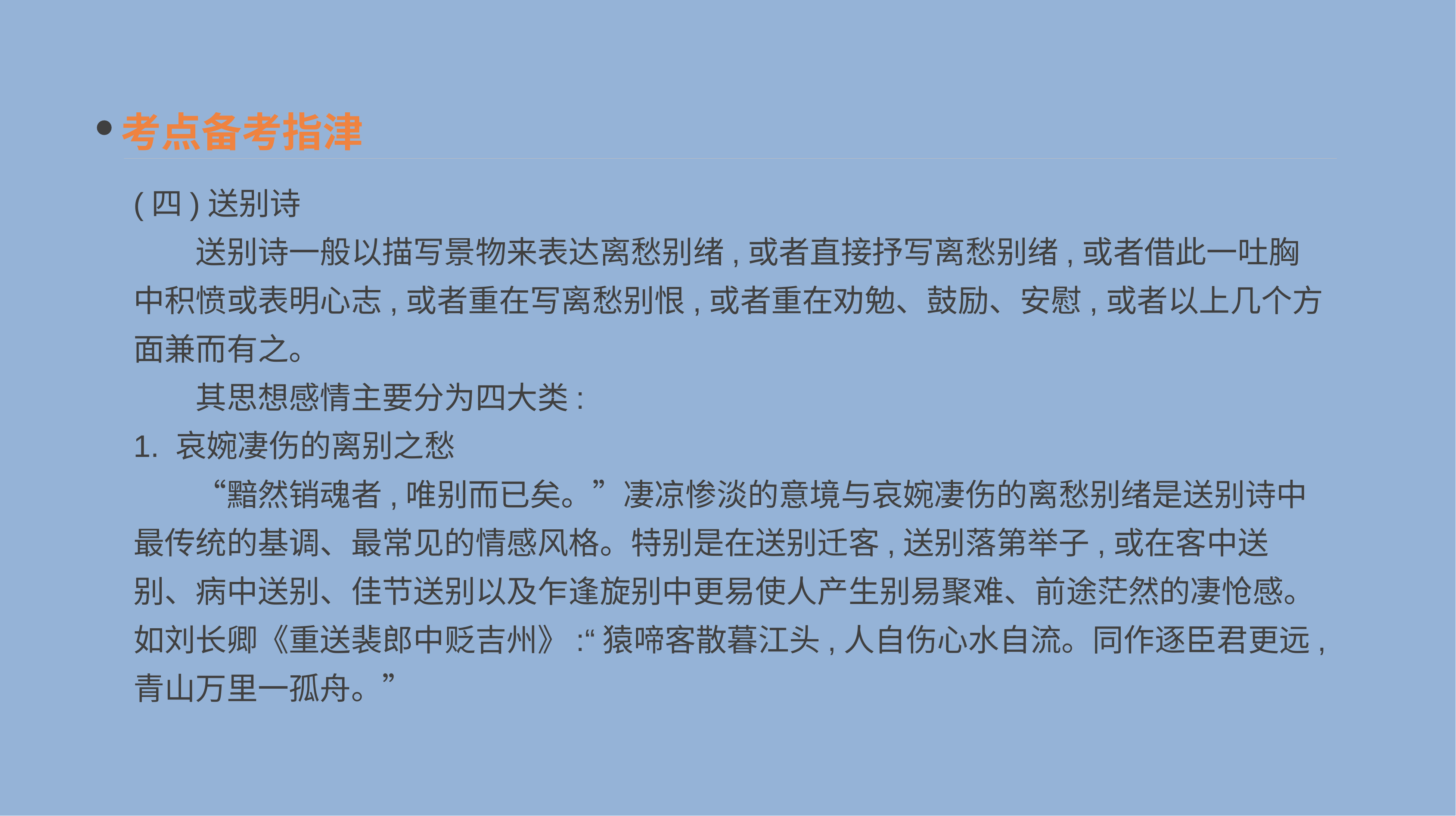

考点备考指津

(四)送别诗
　　送别诗一般以描写景物来表达离愁别绪,或者直接抒写离愁别绪,或者借此一吐胸中积愤或表明心志,或者重在写离愁别恨,或者重在劝勉、鼓励、安慰,或者以上几个方面兼而有之。
　　其思想感情主要分为四大类:
1. 哀婉凄伤的离别之愁
　　“黯然销魂者,唯别而已矣。”凄凉惨淡的意境与哀婉凄伤的离愁别绪是送别诗中最传统的基调、最常见的情感风格。特别是在送别迁客,送别落第举子,或在客中送别、病中送别、佳节送别以及乍逢旋别中更易使人产生别易聚难、前途茫然的凄怆感。如刘长卿《重送裴郎中贬吉州》:“猿啼客散暮江头,人自伤心水自流。同作逐臣君更远,青山万里一孤舟。”